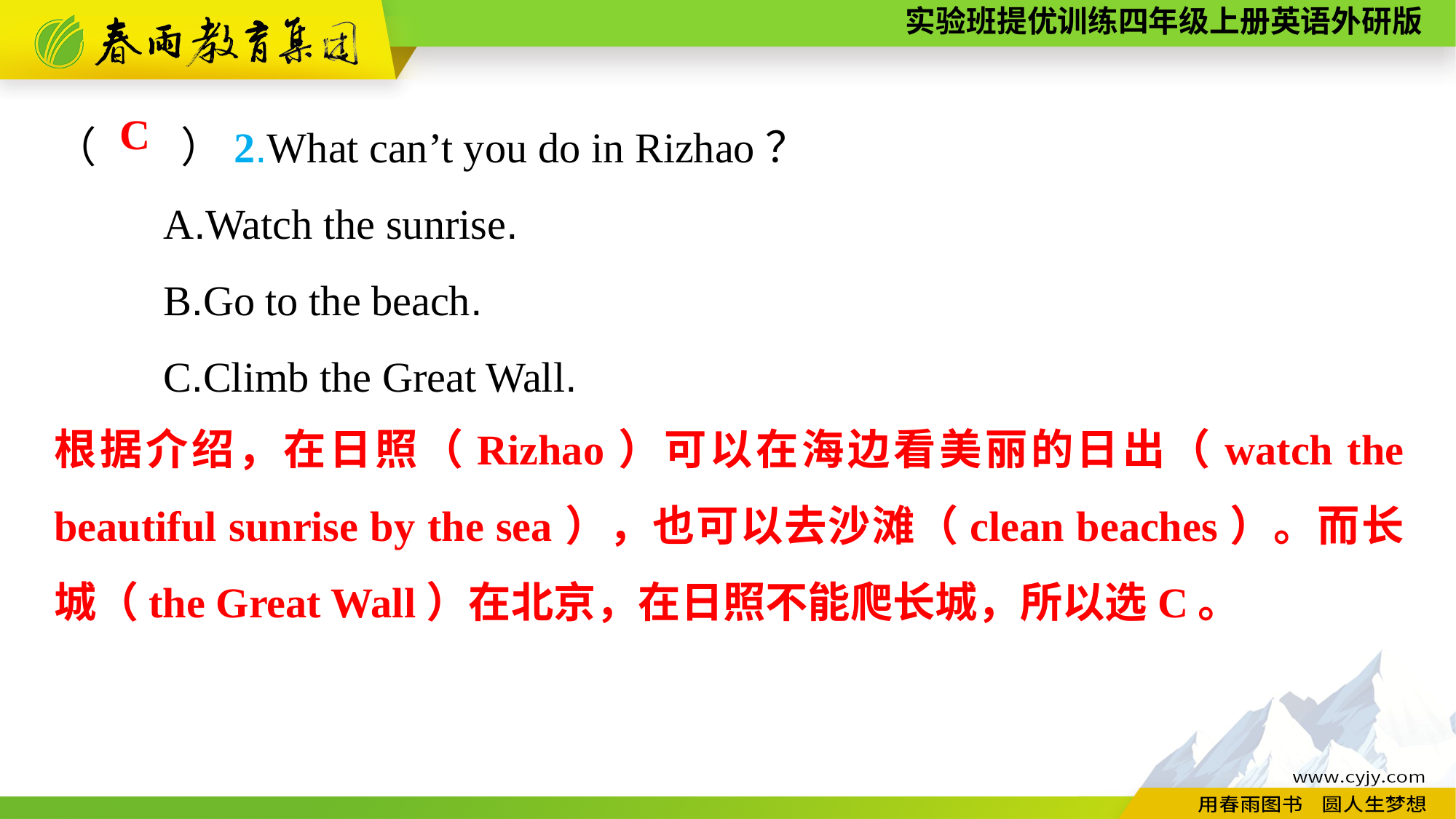

（　　）2.What can’t you do in Rizhao？
	A.Watch the sunrise.
	B.Go to the beach.
	C.Climb the Great Wall.
C
根据介绍，在日照（Rizhao）可以在海边看美丽的日出（watch the beautiful sunrise by the sea），也可以去沙滩（clean beaches）。而长城（the Great Wall）在北京，在日照不能爬长城，所以选C。